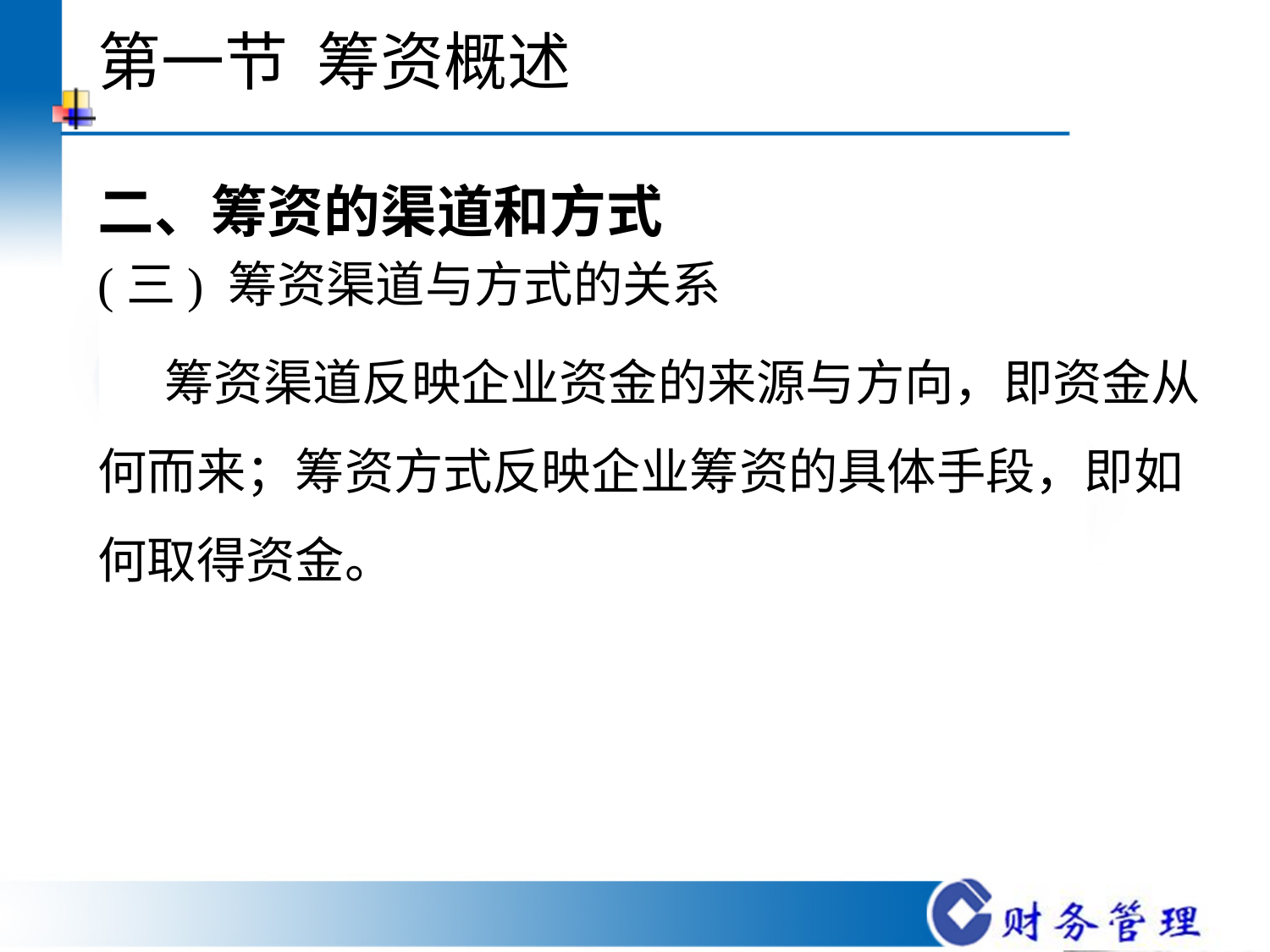

# 第一节  筹资概述
二、筹资的渠道和方式
(三) 筹资渠道与方式的关系
     筹资渠道反映企业资金的来源与方向，即资金从何而来；筹资方式反映企业筹资的具体手段，即如何取得资金。
5